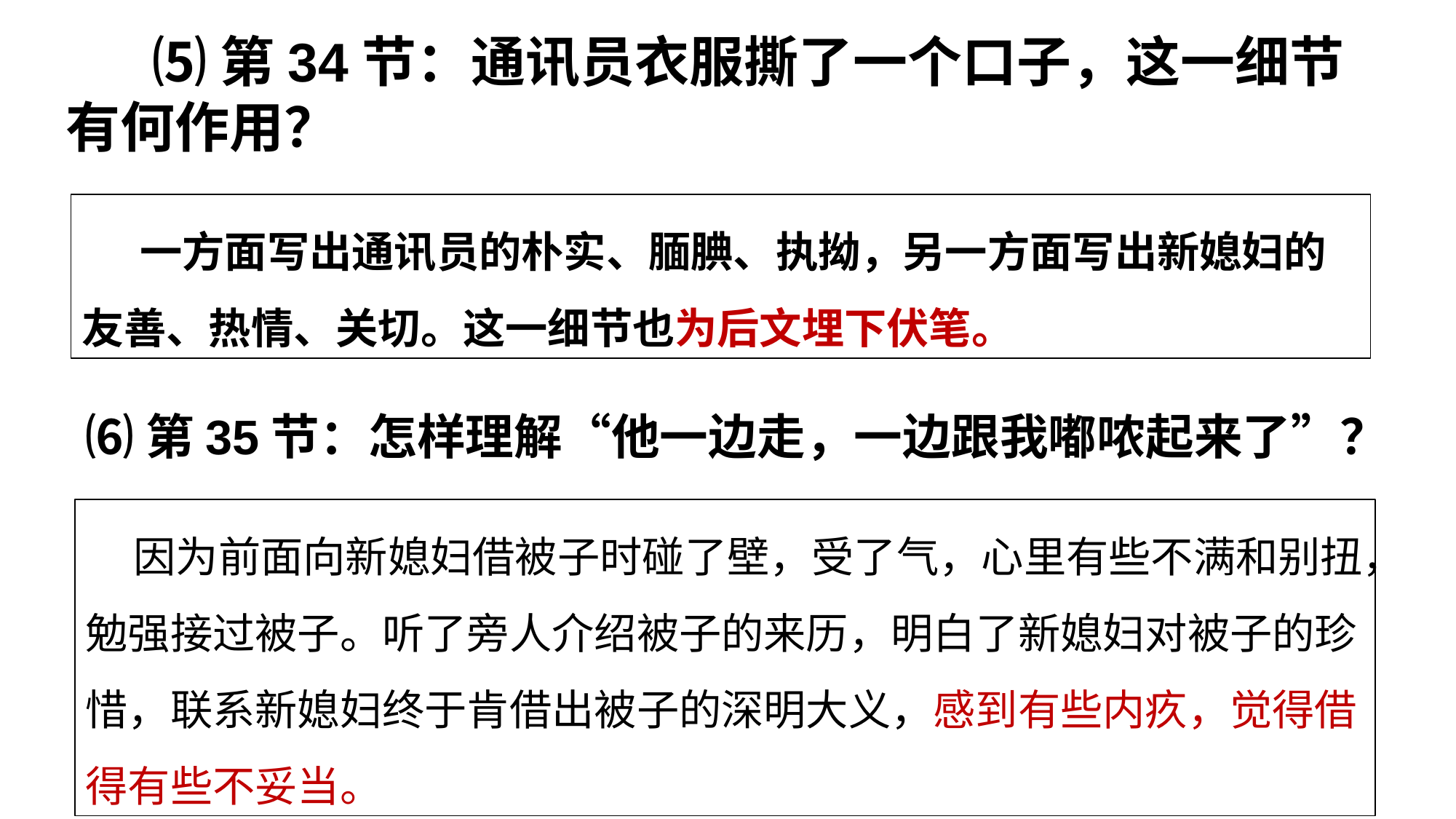

⑸第34节：通讯员衣服撕了一个口子，这一细节有何作用？
     一方面写出通讯员的朴实、腼腆、执拗，另一方面写出新媳妇的友善、热情、关切。这一细节也为后文埋下伏笔。
⑹第35节：怎样理解“他一边走，一边跟我嘟哝起来了”？
    因为前面向新媳妇借被子时碰了壁，受了气，心里有些不满和别扭，勉强接过被子。听了旁人介绍被子的来历，明白了新媳妇对被子的珍惜，联系新媳妇终于肯借出被子的深明大义，感到有些内疚，觉得借得有些不妥当。